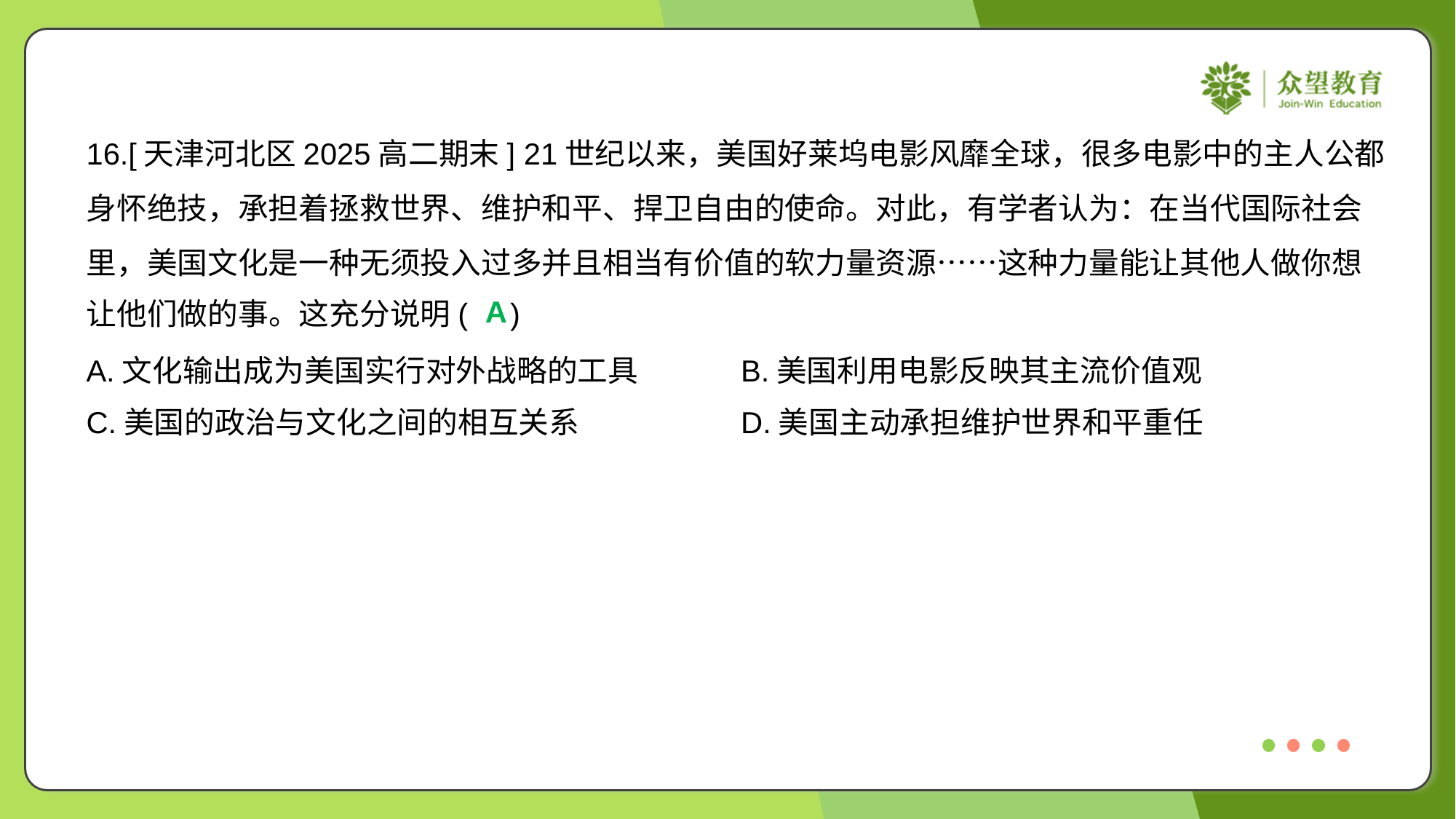

16.[天津河北区2025高二期末] 21世纪以来，美国好莱坞电影风靡全球，很多电影中的主人公都
身怀绝技，承担着拯救世界、维护和平、捍卫自由的使命。对此，有学者认为：在当代国际社会
里，美国文化是一种无须投入过多并且相当有价值的软力量资源……这种力量能让其他人做你想
让他们做的事。这充分说明(     )
A
A.文化输出成为美国实行对外战略的工具	B.美国利用电影反映其主流价值观
C.美国的政治与文化之间的相互关系	D.美国主动承担维护世界和平重任